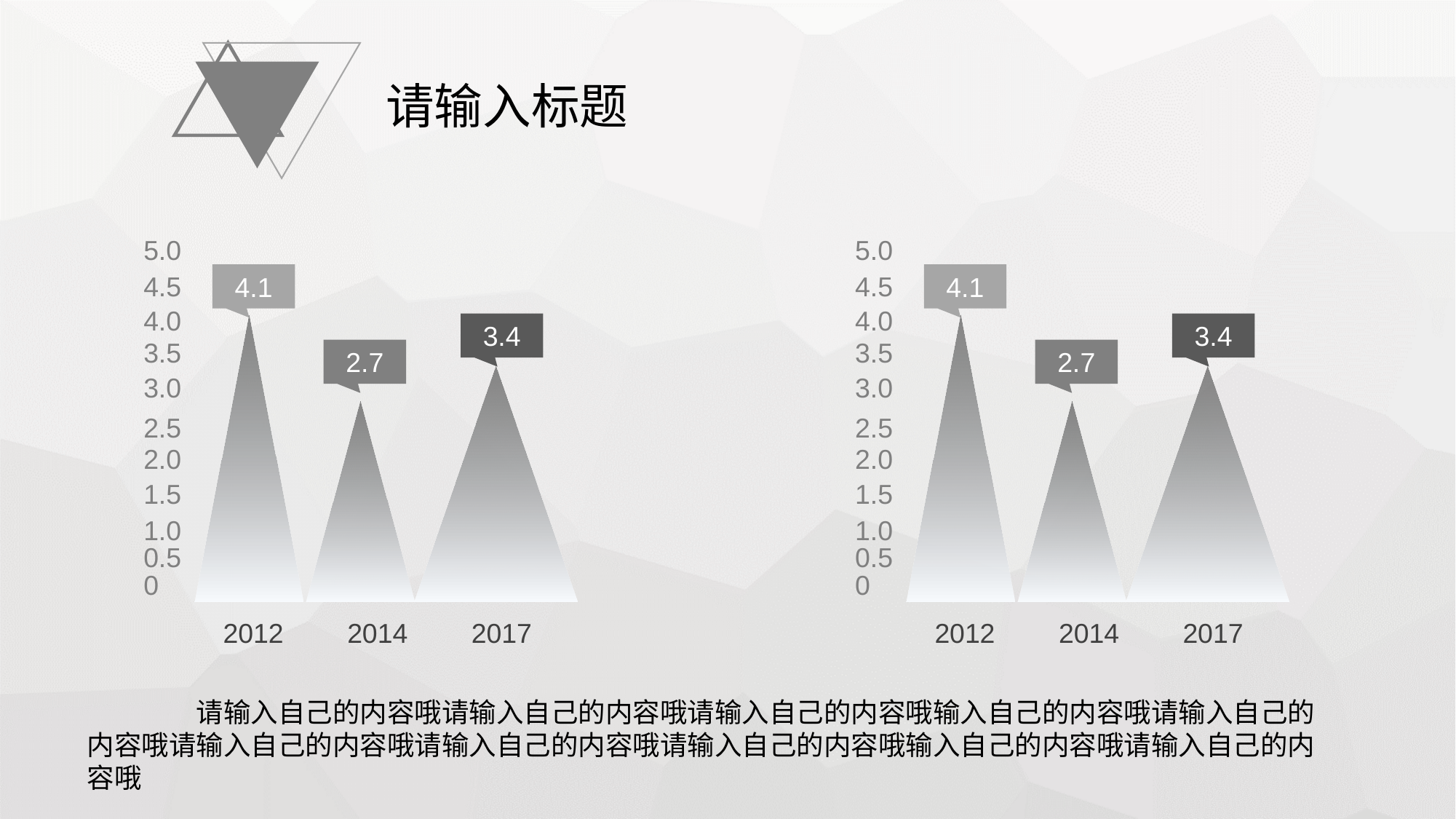

请输入标题
5.0
4.5
4.0
3.5
3.0
2.5
2.0
1.5
1.0
0.5
0
4.1
3.4

2.7

2012
2014
2017
5.0
4.5
4.0
3.5
3.0
2.5
2.0
1.5
1.0
0.5
0
4.1
3.4

2.7

2012
2014
2017
	请输入自己的内容哦请输入自己的内容哦请输入自己的内容哦输入自己的内容哦请输入自己的内容哦请输入自己的内容哦请输入自己的内容哦请输入自己的内容哦输入自己的内容哦请输入自己的内容哦